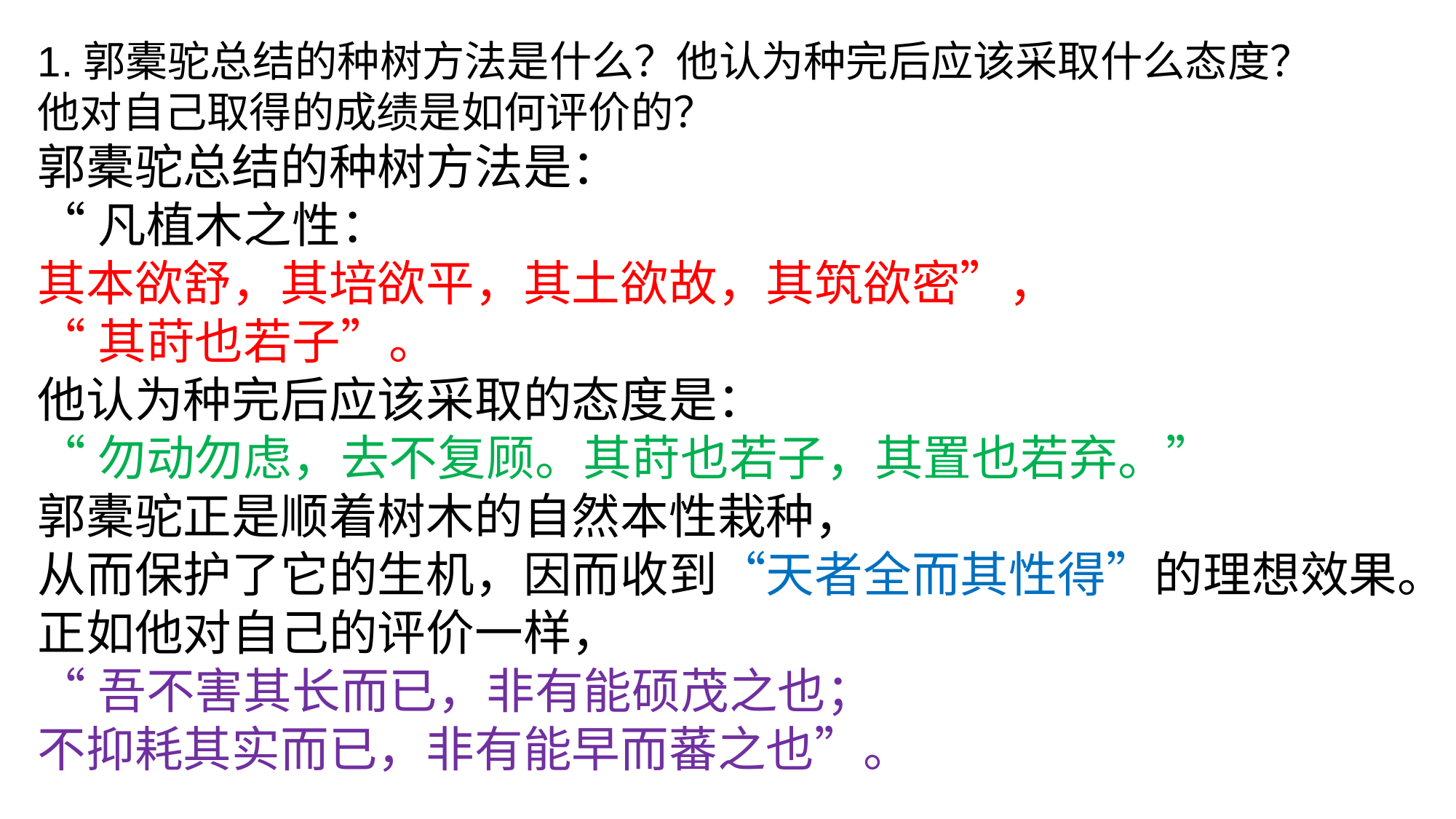

1.郭橐驼总结的种树方法是什么？他认为种完后应该采取什么态度？
他对自己取得的成绩是如何评价的？
郭橐驼总结的种树方法是：
“凡植木之性：
其本欲舒，其培欲平，其土欲故，其筑欲密”，
“其莳也若子”。
他认为种完后应该采取的态度是：
“勿动勿虑，去不复顾。其莳也若子，其置也若弃。”
郭橐驼正是顺着树木的自然本性栽种，
从而保护了它的生机，因而收到“天者全而其性得”的理想效果。
正如他对自己的评价一样，
“吾不害其长而已，非有能硕茂之也；
不抑耗其实而已，非有能早而蕃之也”。